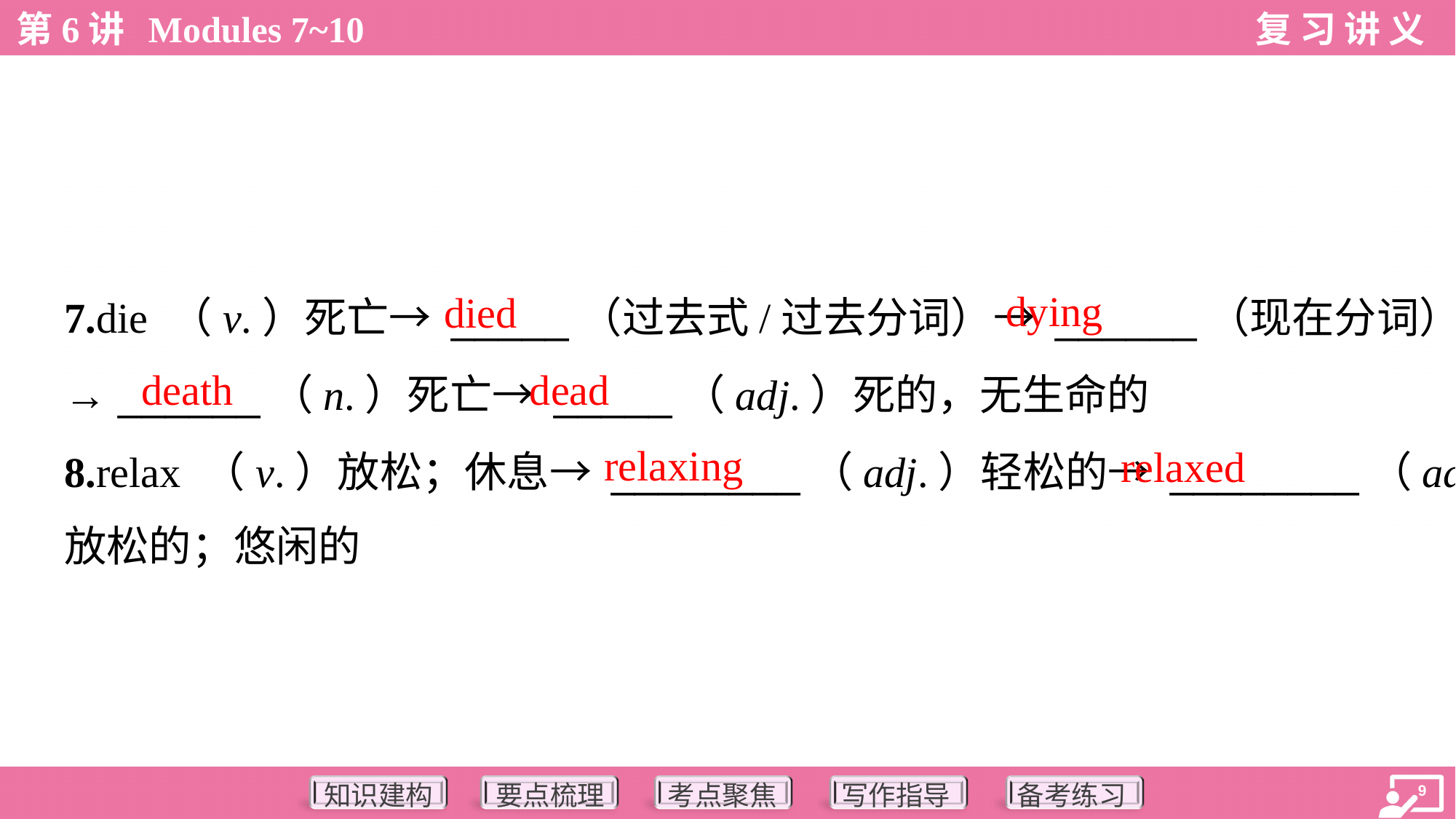

dying
died
7.die （v.）死亡→ _____（过去式/过去分词）→ ______（现在分词）
→ ______（n.）死亡→ _____（adj.）死的，无生命的
8.relax （v.）放松；休息→ ________（adj.）轻松的→ ________（adj.）
放松的；悠闲的
death
dead
relaxing
relaxed